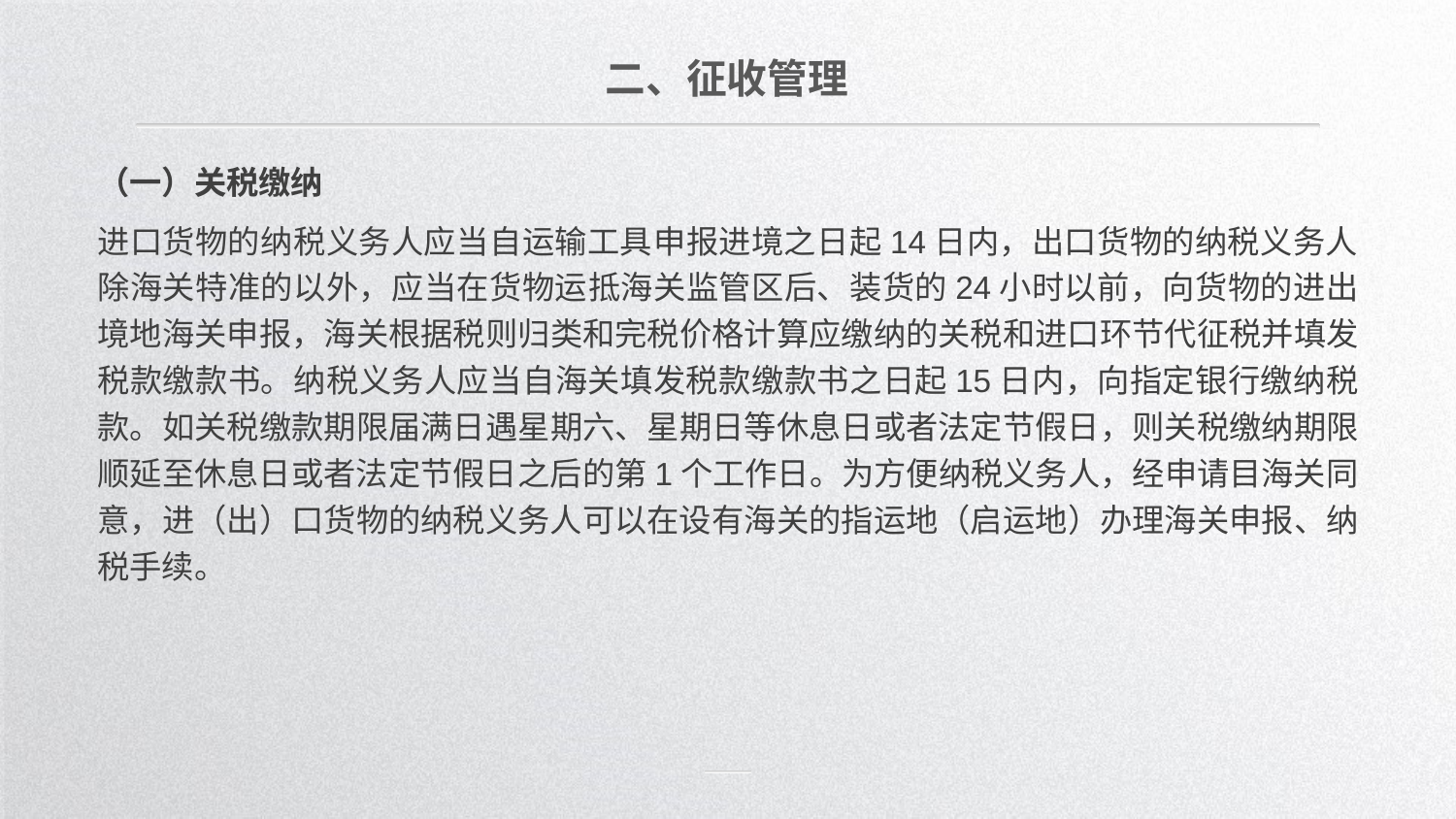

二、征收管理
（一）关税缴纳
进口货物的纳税义务人应当自运输工具申报进境之日起14日内，出口货物的纳税义务人除海关特准的以外，应当在货物运抵海关监管区后、装货的24小时以前，向货物的进出境地海关申报，海关根据税则归类和完税价格计算应缴纳的关税和进口环节代征税并填发税款缴款书。纳税义务人应当自海关填发税款缴款书之日起15日内，向指定银行缴纳税款。如关税缴款期限届满日遇星期六、星期日等休息日或者法定节假日，则关税缴纳期限顺延至休息日或者法定节假日之后的第1个工作日。为方便纳税义务人，经申请目海关同意，进（出）口货物的纳税义务人可以在设有海关的指运地（启运地）办理海关申报、纳税手续。